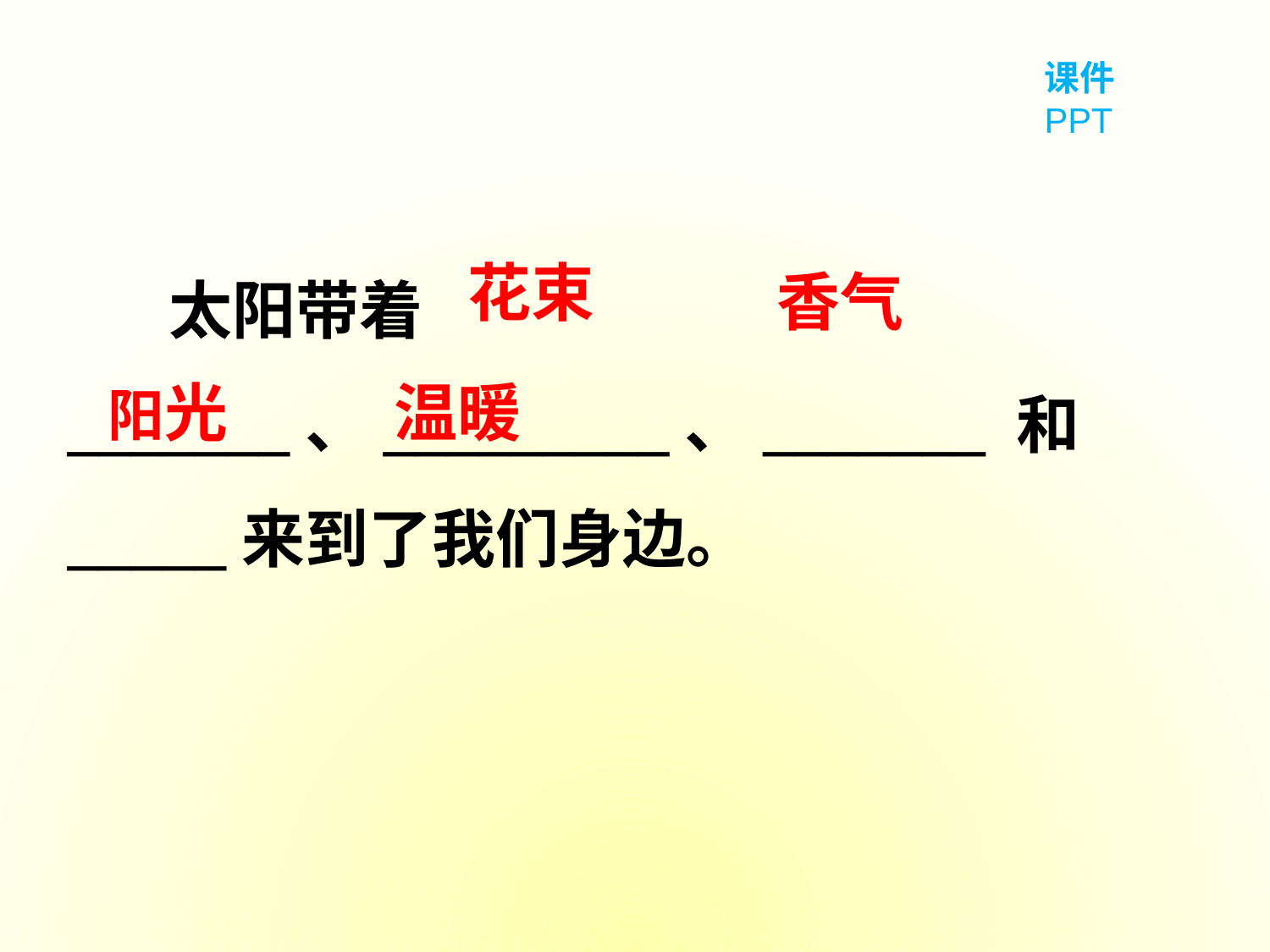

课件PPT
        太阳带着_______、_________、_______ 和_____来到了我们身边。
花束
 香气
 阳光
 温暖